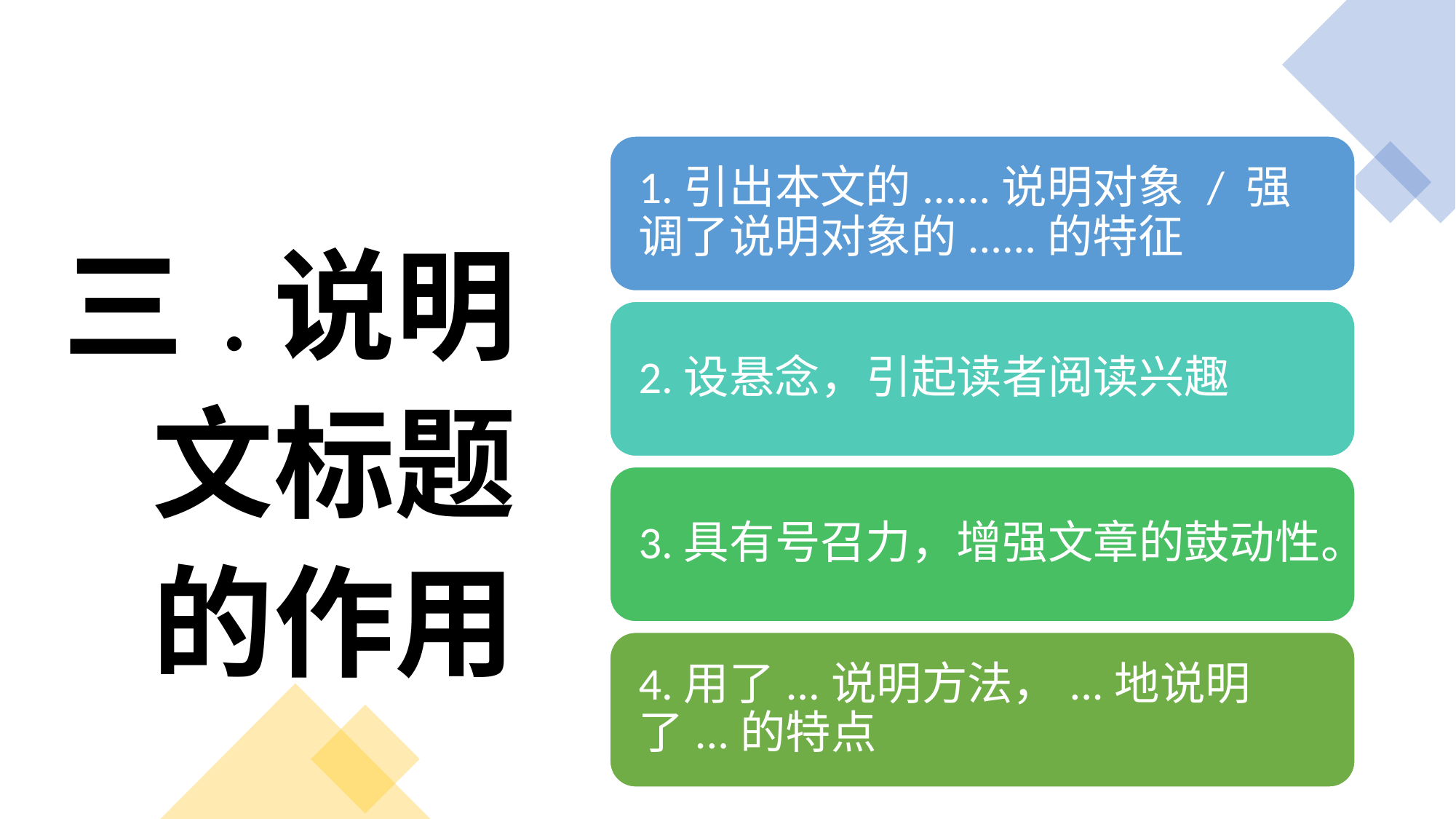

三.说明文标题的作用
1.引出本文的......说明对象 / 强调了说明对象的......的特征
2.设悬念，引起读者阅读兴趣
3.具有号召力，增强文章的鼓动性。
4.用了...说明方法，...地说明了...的特点